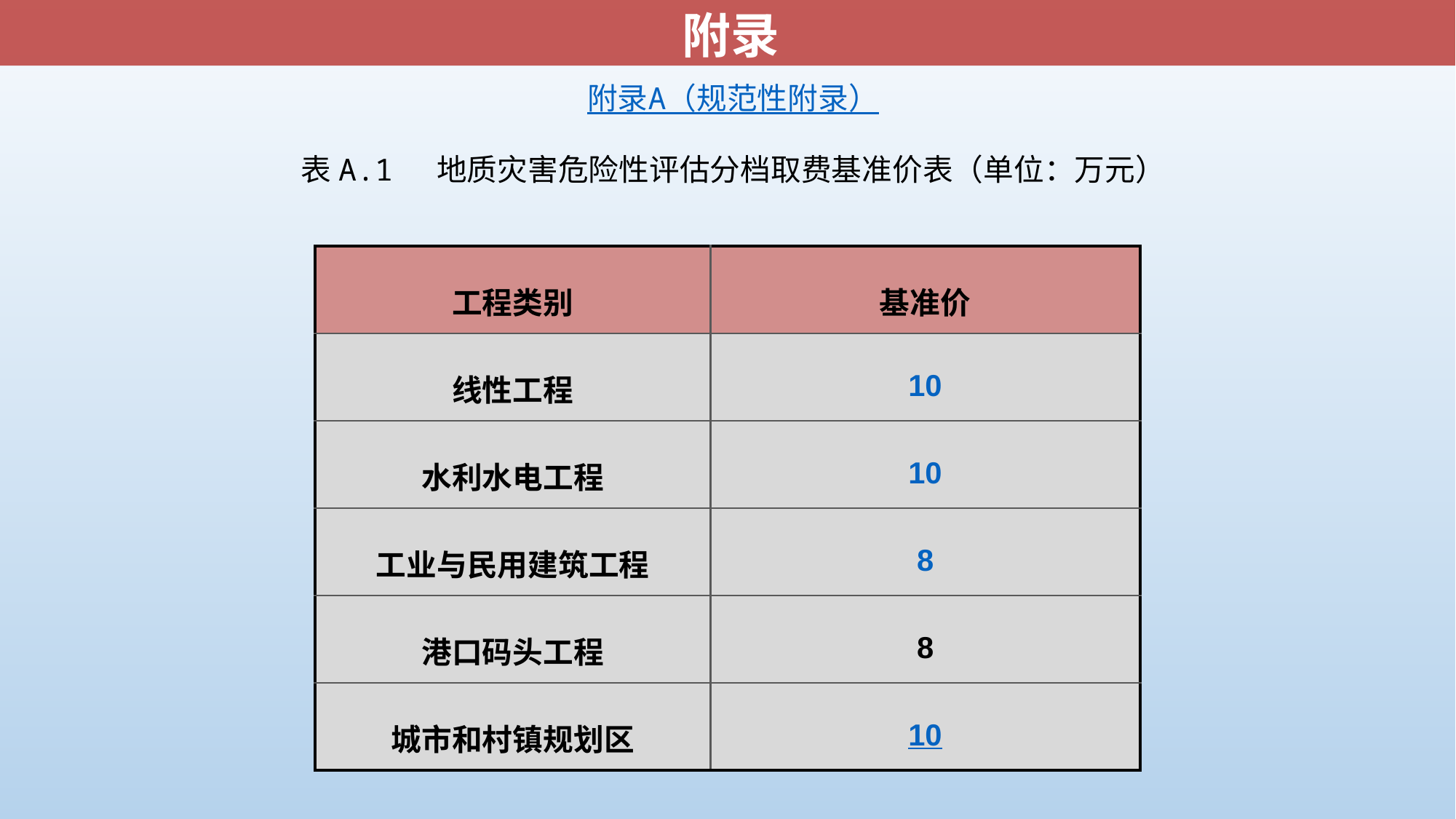

附录
附录A
（规范性附录）
表A.1  地质灾害危险性评估分档取费基准价表（单位：万元）
| 工程类别 | 基准价 |
| --- | --- |
| 线性工程 | 10 |
| 水利水电工程 | 10 |
| 工业与民用建筑工程 | 8 |
| 港口码头工程 | 8 |
| 城市和村镇规划区 | 10 |